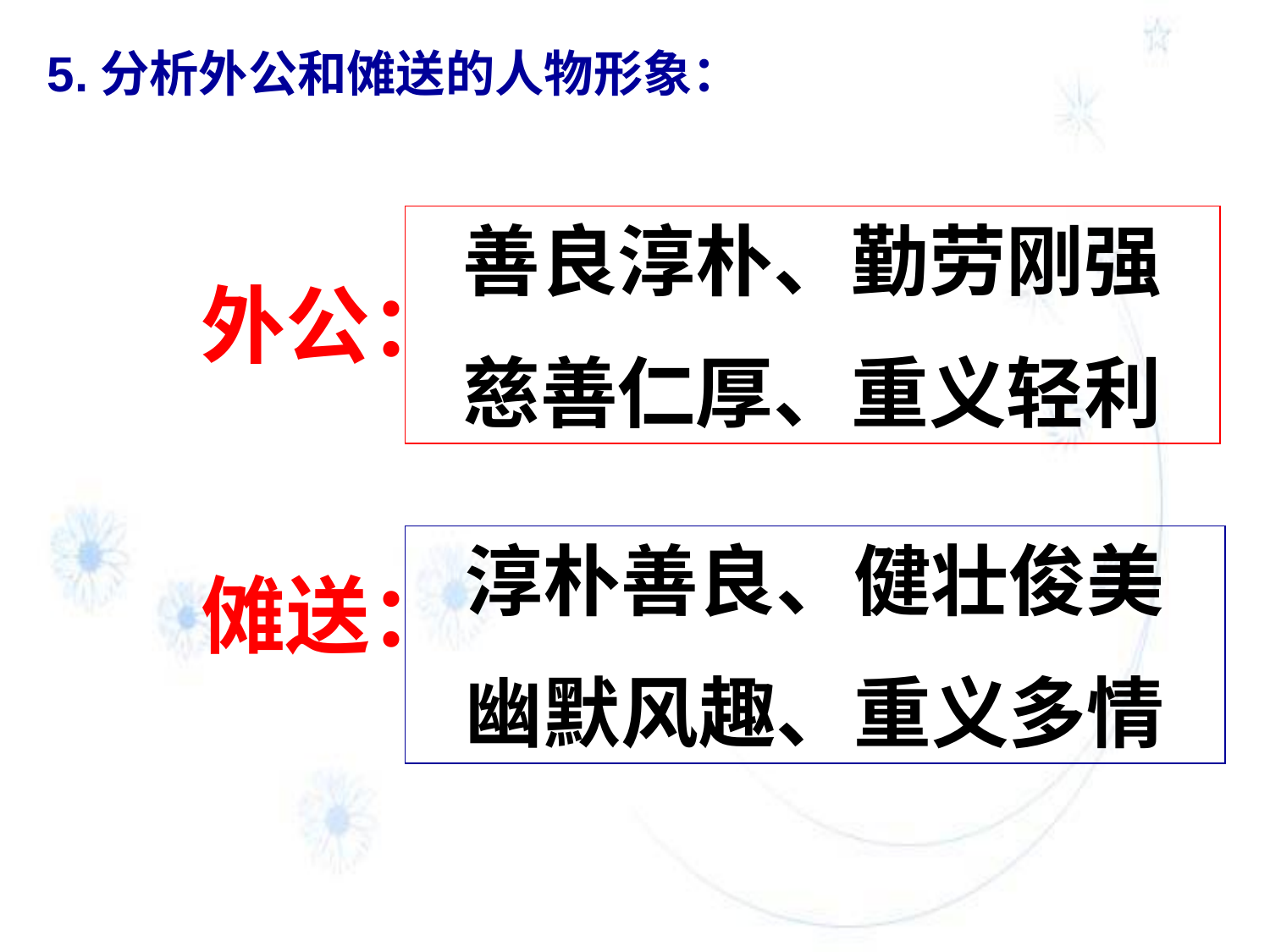

5.分析外公和傩送的人物形象：
善良淳朴、勤劳刚强
慈善仁厚、重义轻利
外公：
淳朴善良、健壮俊美
幽默风趣、重义多情
傩送：